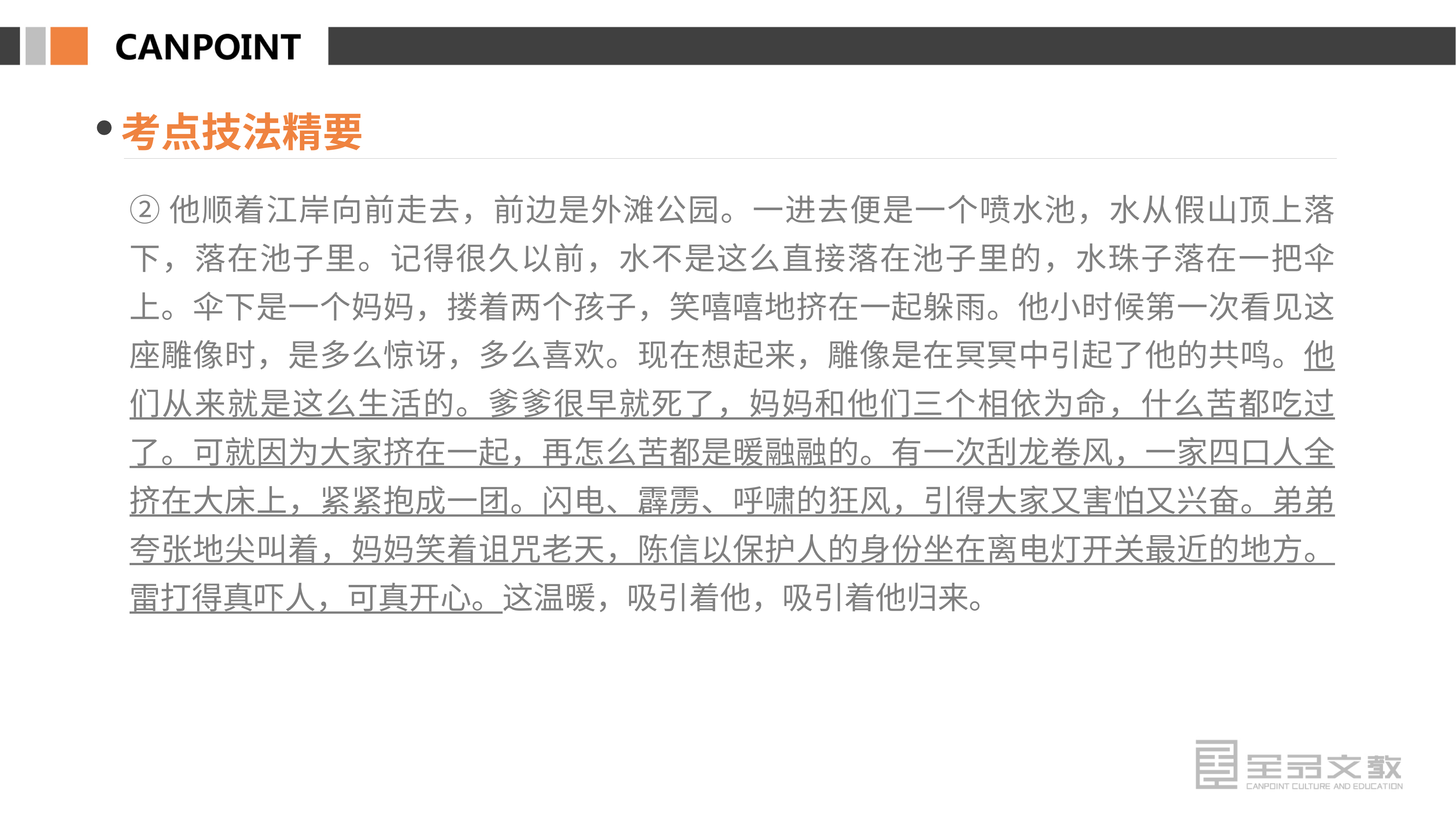

考点技法精要

②他顺着江岸向前走去，前边是外滩公园。一进去便是一个喷水池，水从假山顶上落下，落在池子里。记得很久以前，水不是这么直接落在池子里的，水珠子落在一把伞上。伞下是一个妈妈，搂着两个孩子，笑嘻嘻地挤在一起躲雨。他小时候第一次看见这座雕像时，是多么惊讶，多么喜欢。现在想起来，雕像是在冥冥中引起了他的共鸣。他们从来就是这么生活的。爹爹很早就死了，妈妈和他们三个相依为命，什么苦都吃过了。可就因为大家挤在一起，再怎么苦都是暖融融的。有一次刮龙卷风，一家四口人全挤在大床上，紧紧抱成一团。闪电、霹雳、呼啸的狂风，引得大家又害怕又兴奋。弟弟夸张地尖叫着，妈妈笑着诅咒老天，陈信以保护人的身份坐在离电灯开关最近的地方。雷打得真吓人，可真开心。这温暖，吸引着他，吸引着他归来。